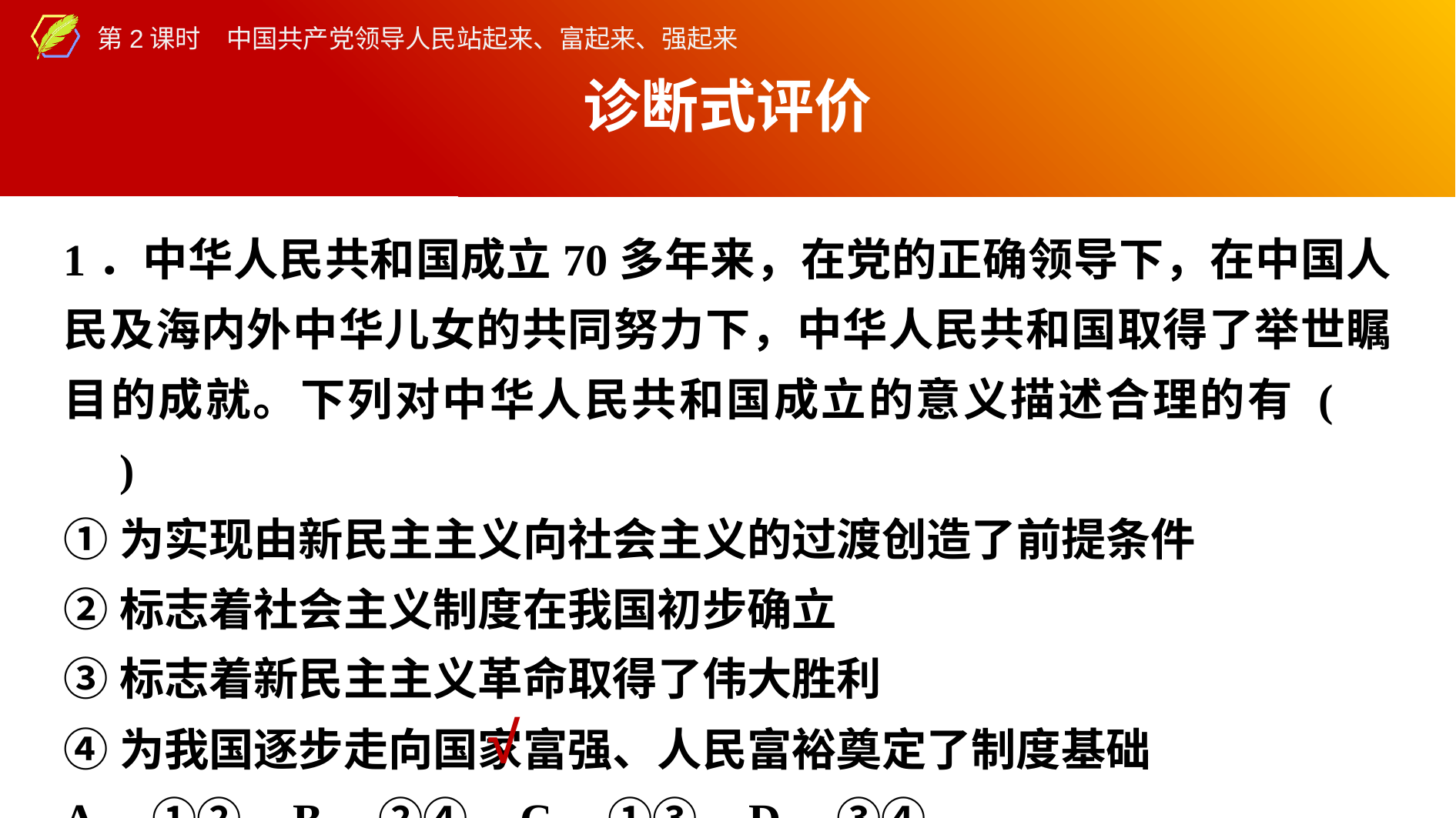

诊断式评价
1．中华人民共和国成立70多年来，在党的正确领导下，在中国人民及海内外中华儿女的共同努力下，中华人民共和国取得了举世瞩目的成就。下列对中华人民共和国成立的意义描述合理的有 (　　)
①为实现由新民主主义向社会主义的过渡创造了前提条件
②标志着社会主义制度在我国初步确立
③标志着新民主主义革命取得了伟大胜利
④为我国逐步走向国家富强、人民富裕奠定了制度基础
A．①②    B．②④    C．①③    D．③④
√